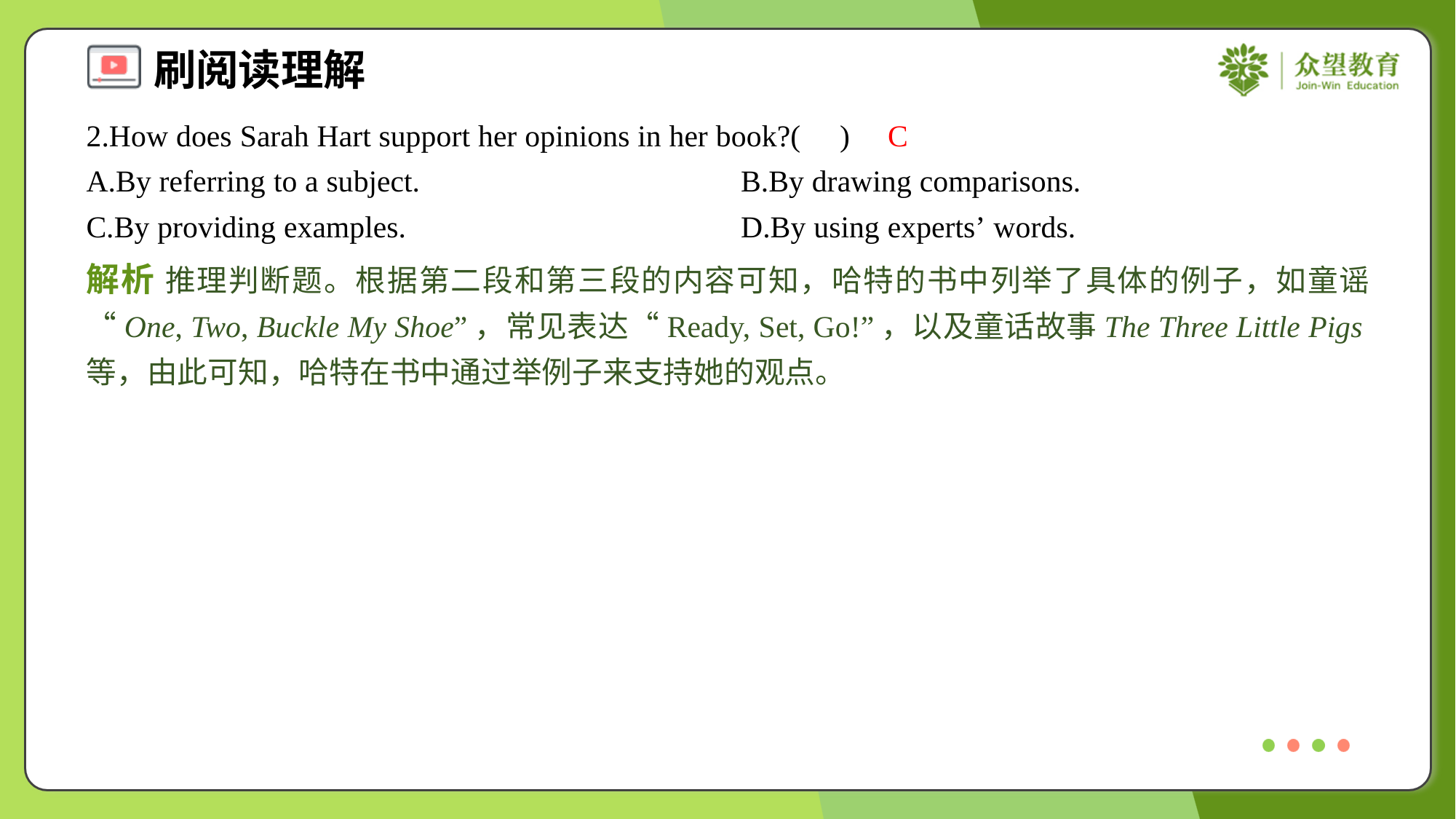

2.How does Sarah Hart support her opinions in her book?(     )
C
A.By referring to a subject.	B.By drawing comparisons.
C.By providing examples.	D.By using experts’ words.
解析 推理判断题。根据第二段和第三段的内容可知，哈特的书中列举了具体的例子，如童谣“One, Two, Buckle My Shoe”，常见表达“Ready, Set, Go!”，以及童话故事The Three Little Pigs等，由此可知，哈特在书中通过举例子来支持她的观点。